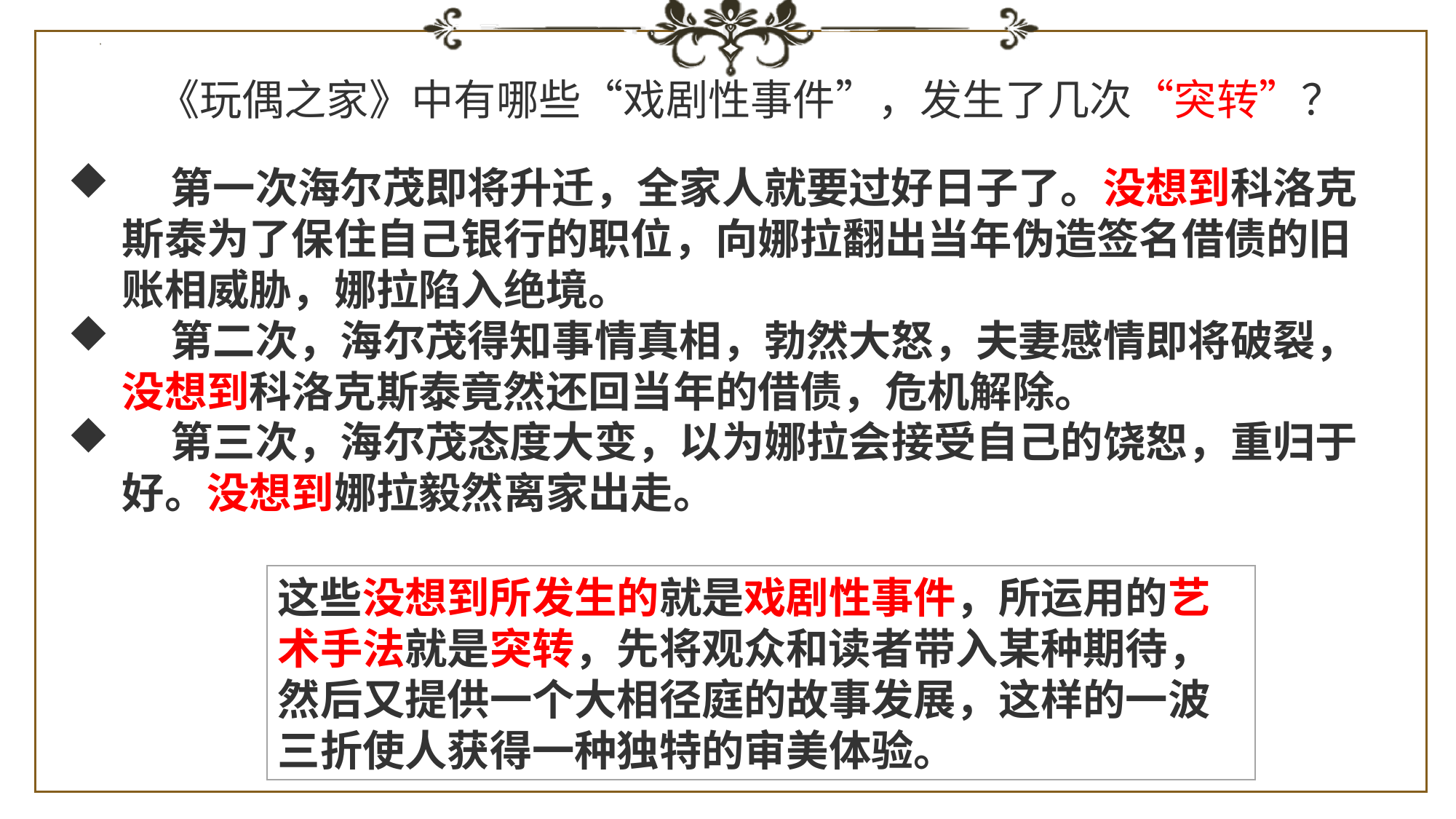

《玩偶之家》中有哪些“戏剧性事件”，发生了几次“突转”？
    第一次海尔茂即将升迁，全家人就要过好日子了。没想到科洛克斯泰为了保住自己银行的职位，向娜拉翻出当年伪造签名借债的旧账相威胁，娜拉陷入绝境。
    第二次，海尔茂得知事情真相，勃然大怒，夫妻感情即将破裂，没想到科洛克斯泰竟然还回当年的借债，危机解除。
    第三次，海尔茂态度大变，以为娜拉会接受自己的饶恕，重归于好。没想到娜拉毅然离家出走。
这些没想到所发生的就是戏剧性事件，所运用的艺术手法就是突转，先将观众和读者带入某种期待，然后又提供一个大相径庭的故事发展，这样的一波三折使人获得一种独特的审美体验。